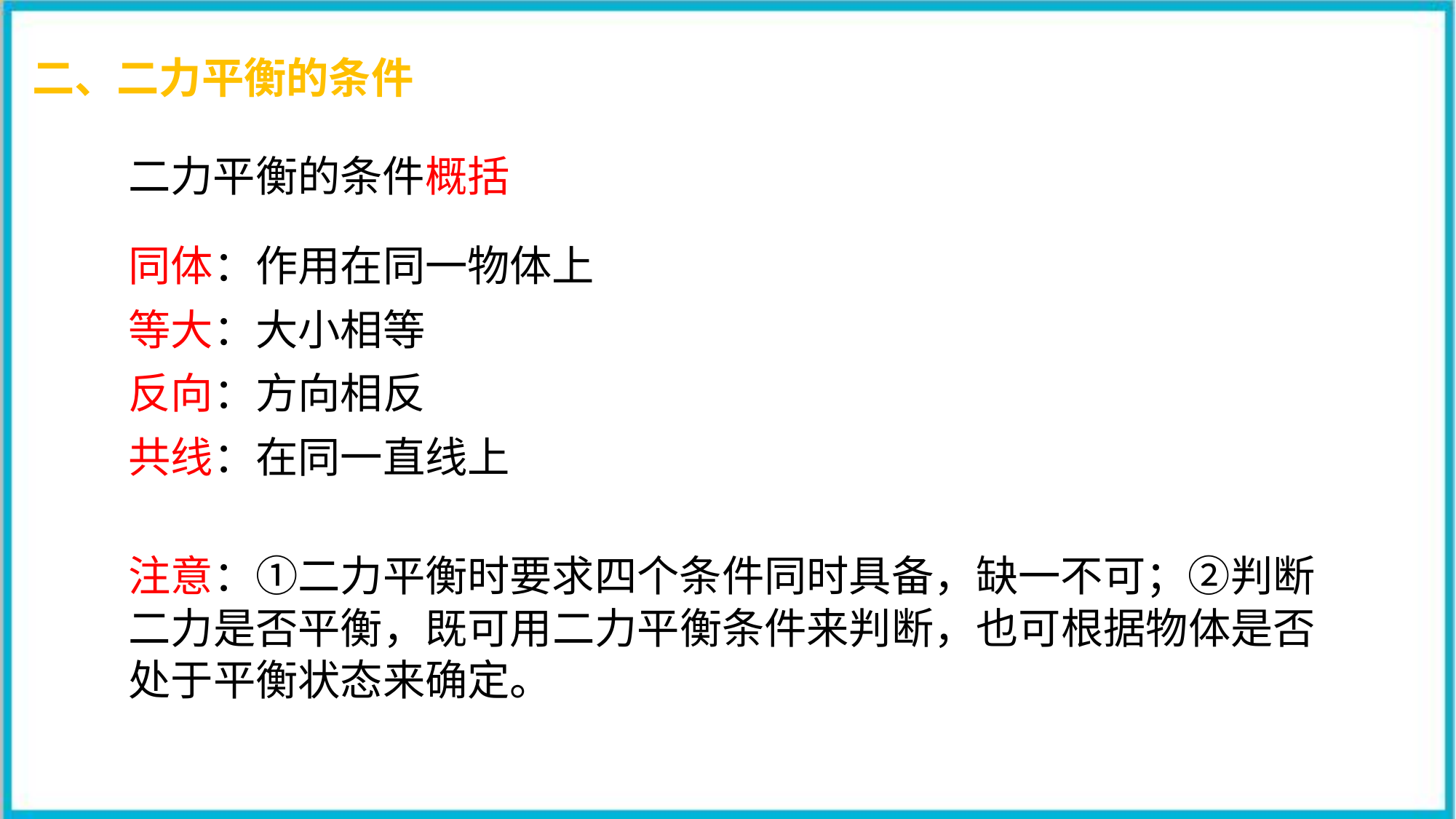

二、二力平衡的条件
二力平衡的条件概括
同体：作用在同一物体上
等大：大小相等
反向：方向相反
共线：在同一直线上
注意：①二力平衡时要求四个条件同时具备，缺一不可；②判断二力是否平衡，既可用二力平衡条件来判断，也可根据物体是否处于平衡状态来确定。